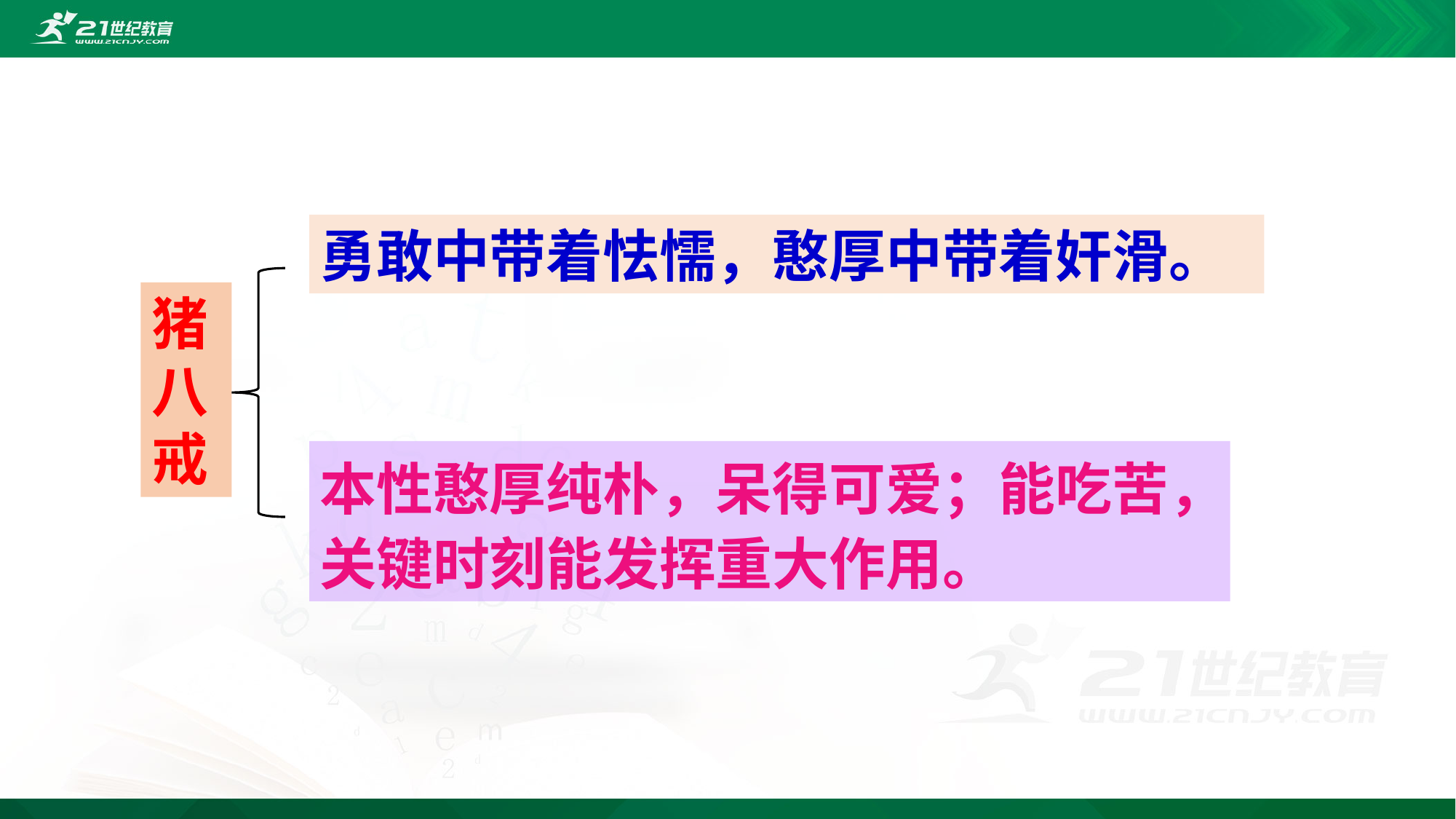

勇敢中带着怯懦，憨厚中带着奸滑。

猪八戒
本性憨厚纯朴，呆得可爱；能吃苦，关键时刻能发挥重大作用。